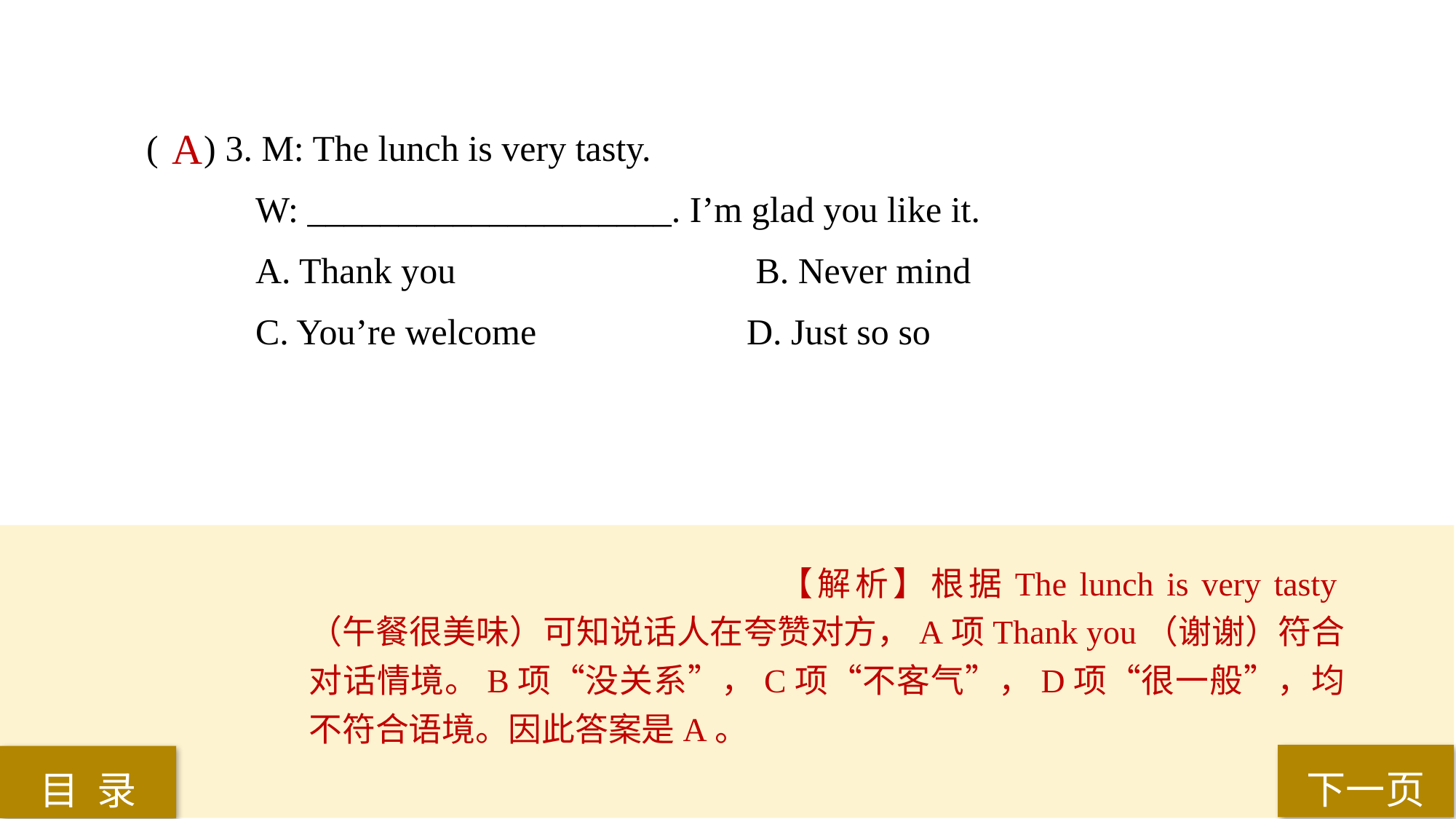

(     ) 3. M: The lunch is very tasty.
W: ____________________. I’m glad you like it.
A. Thank you			 B. Never mind
C. You’re welcome 		D. Just so so
 A
【解析】根据The lunch is very tasty（午餐很美味）可知说话人在夸赞对方，A项Thank you（谢谢）符合对话情境。B项“没关系”，C项“不客气”，D项“很一般”，均不符合语境。因此答案是A。